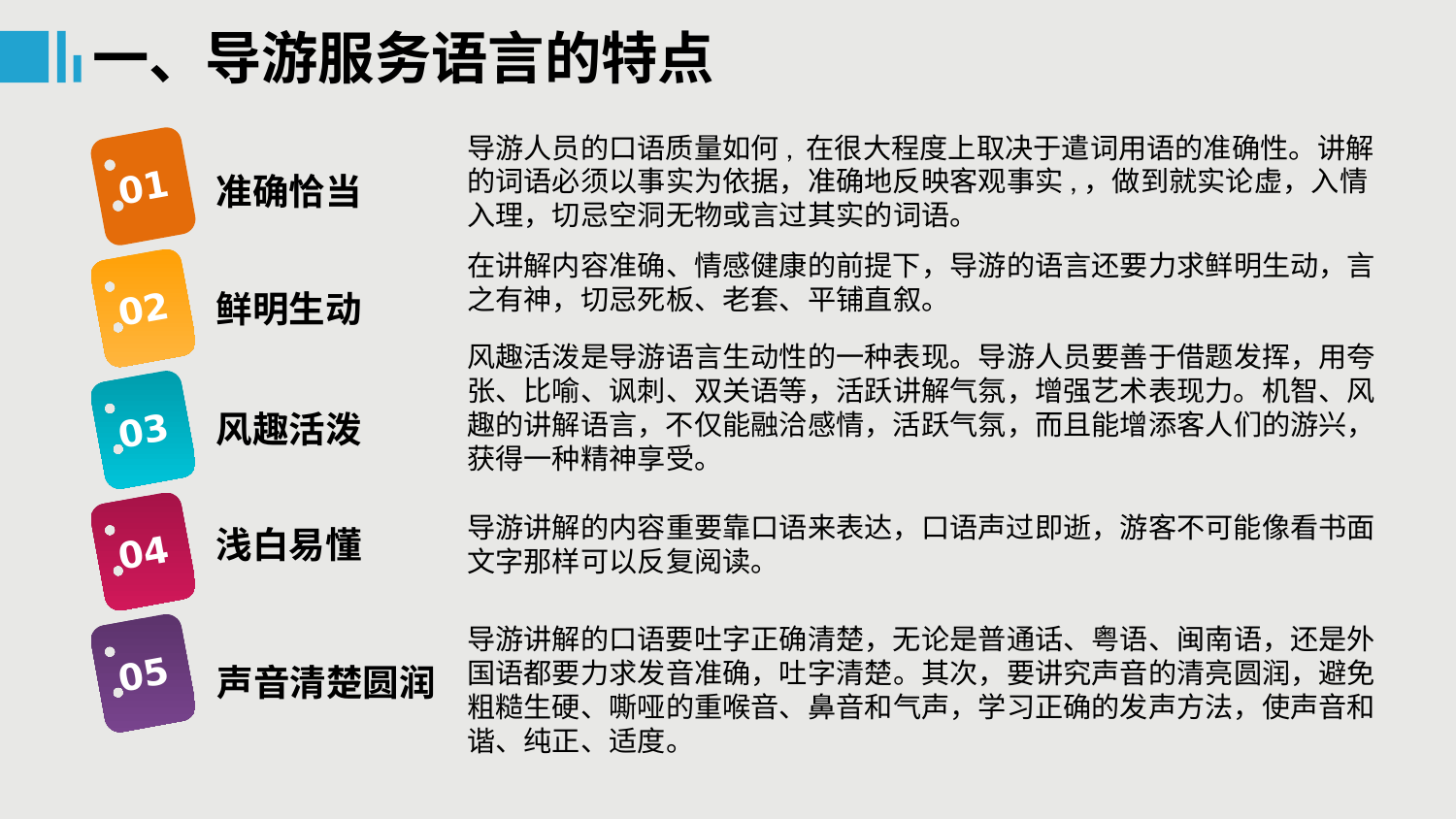

一、导游服务语言的特点

导游人员的口语质量如何, 在很大程度上取决于遣词用语的准确性。讲解的词语必须以事实为依据，准确地反映客观事实,，做到就实论虚，入情入理，切忌空洞无物或言过其实的词语。
01
准确恰当
在讲解内容准确、情感健康的前提下，导游的语言还要力求鲜明生动，言之有神，切忌死板、老套、平铺直叙。
02
鲜明生动
风趣活泼是导游语言生动性的一种表现。导游人员要善于借题发挥，用夸张、比喻、讽刺、双关语等，活跃讲解气氛，增强艺术表现力。机智、风趣的讲解语言，不仅能融洽感情，活跃气氛，而且能增添客人们的游兴，获得一种精神享受。
03
风趣活泼
04
导游讲解的内容重要靠口语来表达，口语声过即逝，游客不可能像看书面文字那样可以反复阅读。
浅白易懂
导游讲解的口语要吐字正确清楚，无论是普通话、粤语、闽南语，还是外国语都要力求发音准确，吐字清楚。其次，要讲究声音的清亮圆润，避免粗糙生硬、嘶哑的重喉音、鼻音和气声，学习正确的发声方法，使声音和谐、纯正、适度。
05
声音清楚圆润